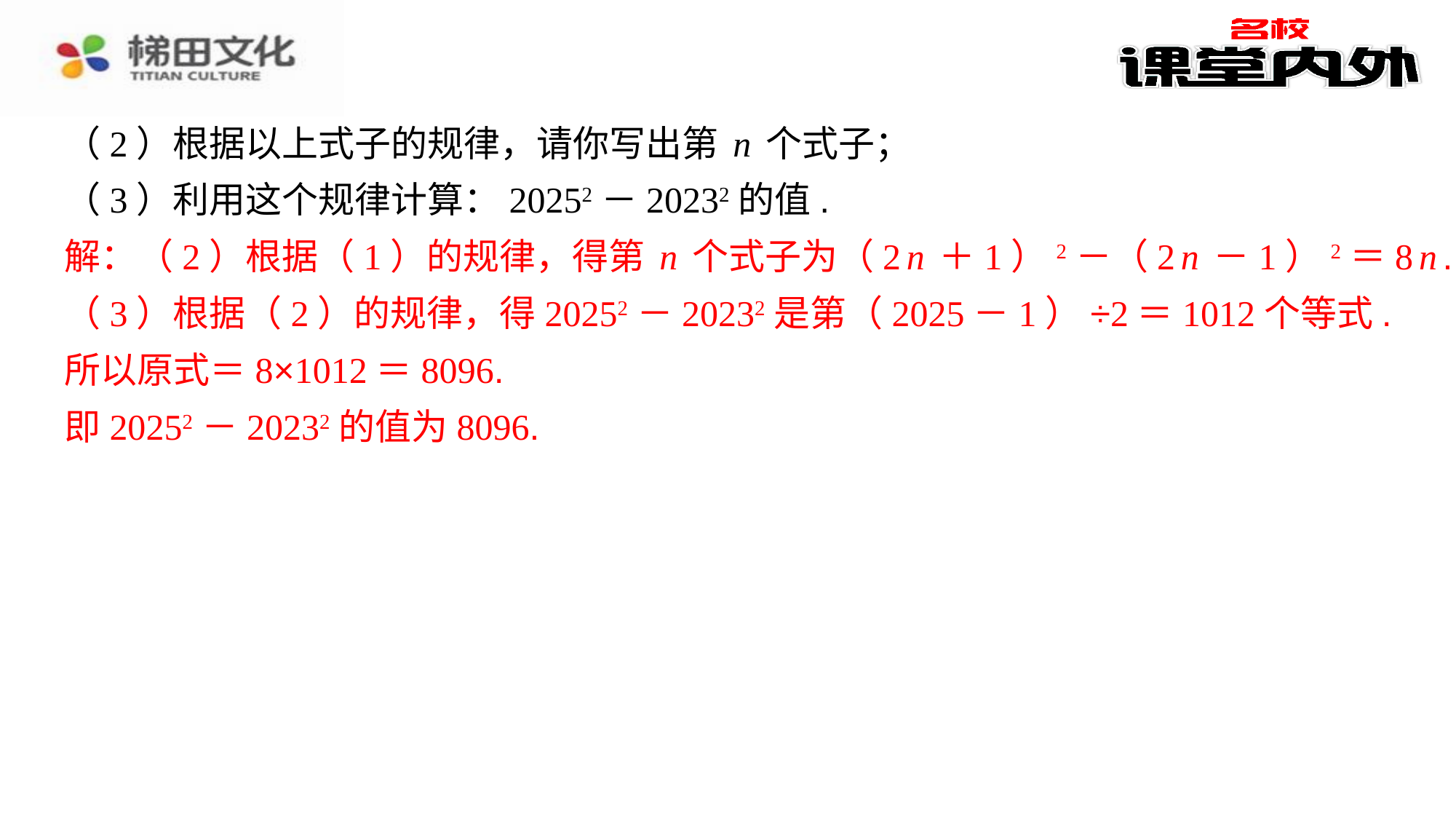

（2）根据以上式子的规律，请你写出第n个式子；
（3）利用这个规律计算：20252－20232的值.
解：（2）根据（1）的规律，得第n个式子为（2n＋1）2－（2n－1）2＝8n.
（3）根据（2）的规律，得20252－20232是第（2025－1）÷2＝1012个等式.
所以原式＝8×1012＝8096.
即20252－20232的值为8096.
解：（2）根据（1）的规律，得第n个式子为（2n＋1）2－（2n－1）2＝8n.
（3）根据（2）的规律，得20252－20232是第（2025－1）÷2＝1012个等式.
所以原式＝8×1012＝8096.
即20252－20232的值为8096.